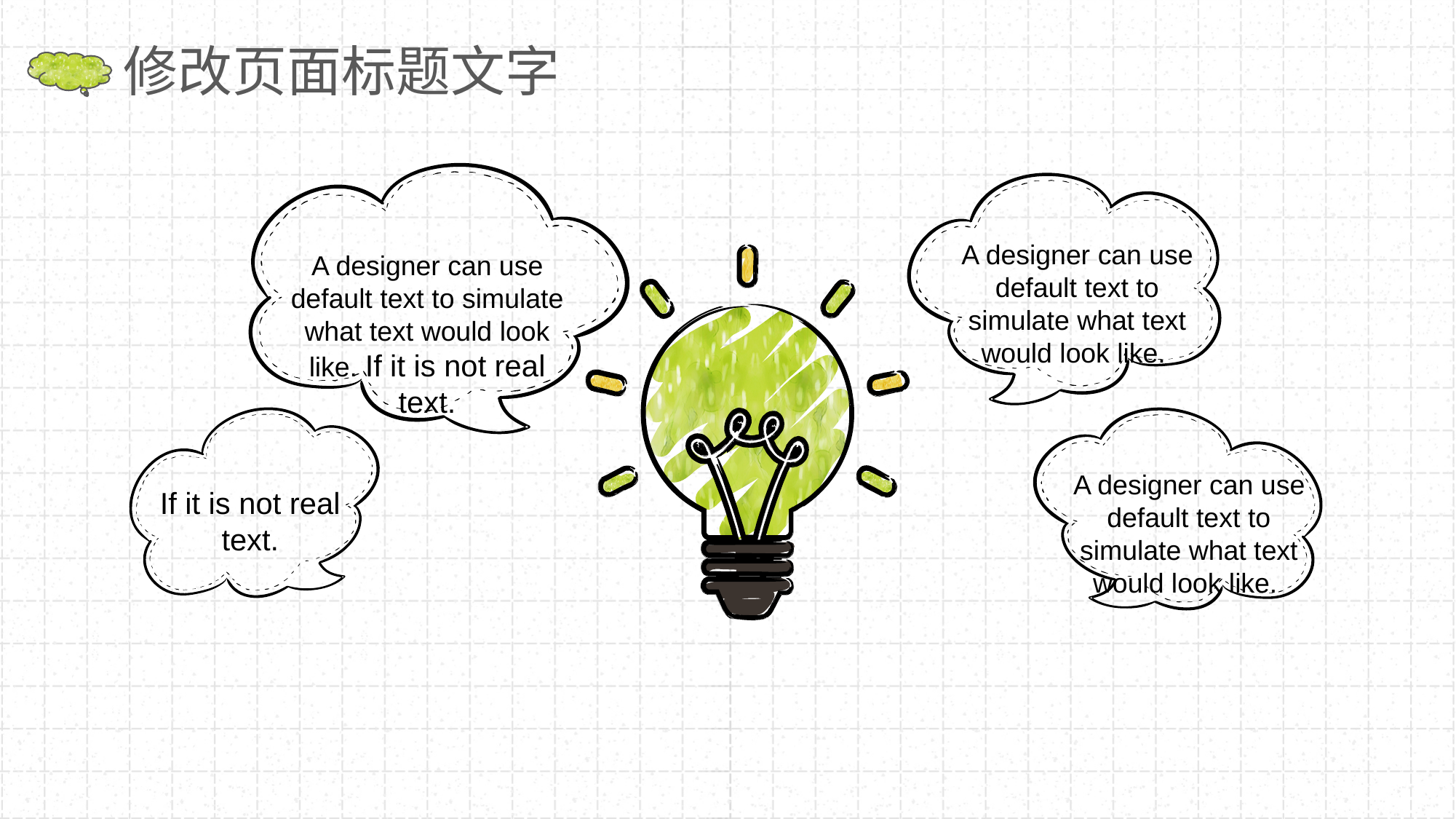

修改页面标题文字

A designer can use default text to simulate what text would look like.
A designer can use default text to simulate what text would look like. If it is not real text.

A designer can use default text to simulate what text would look like.
If it is not real text.